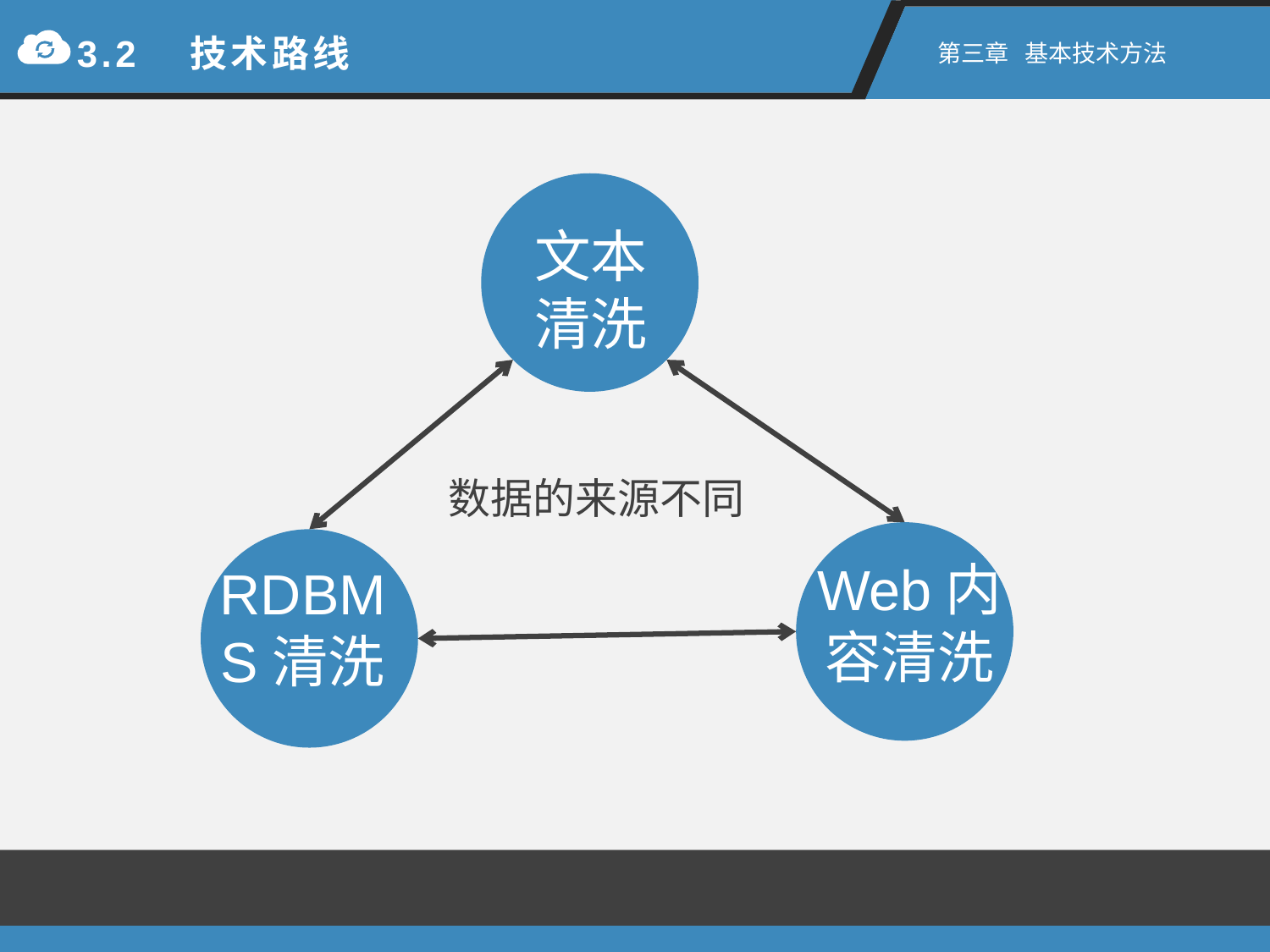

3.2　技术路线

第三章   基本技术方法

文本清洗
数据的来源不同

Web内容清洗
RDBMS清洗